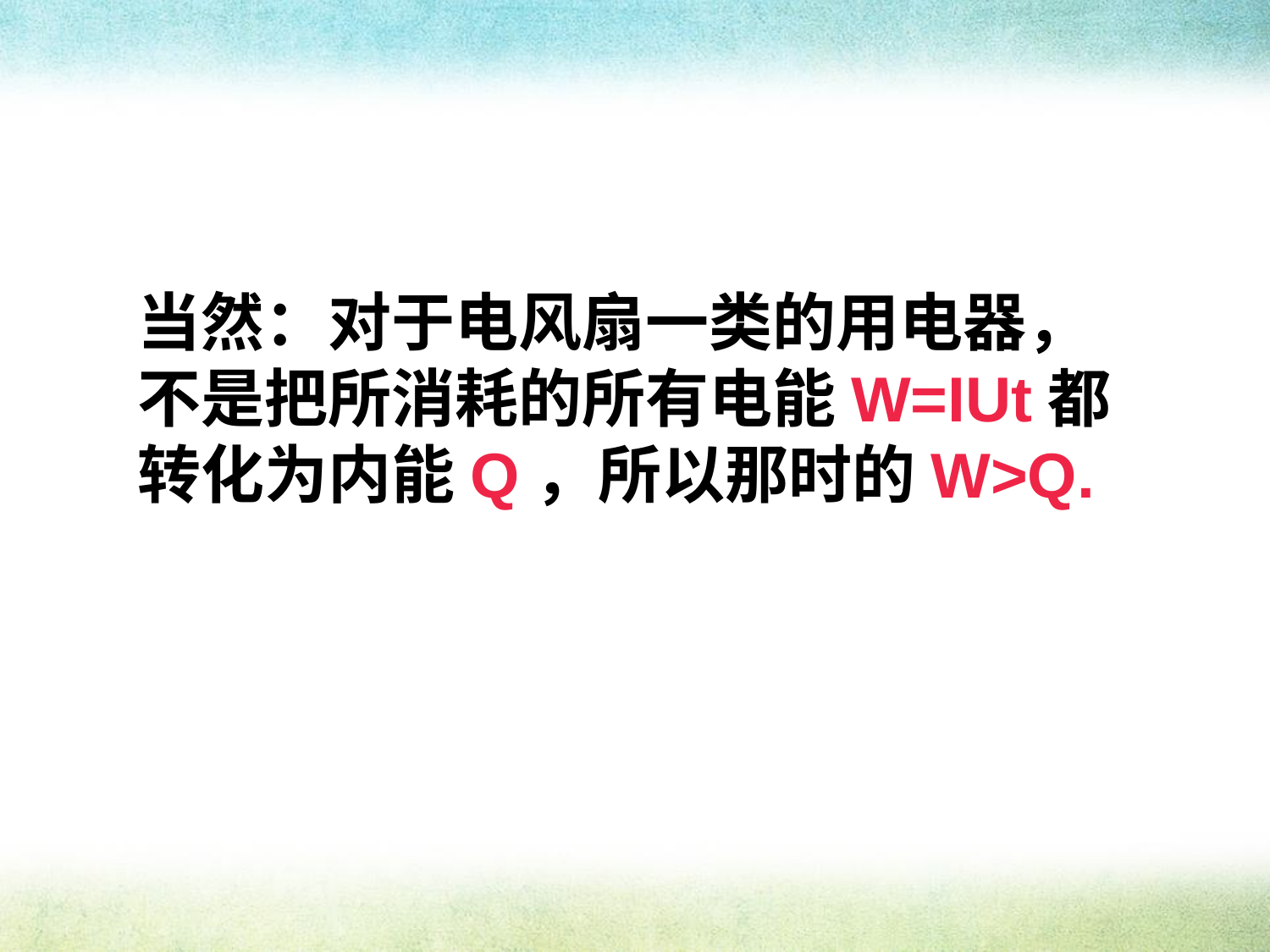

当然：对于电风扇一类的用电器，不是把所消耗的所有电能W=IUt都转化为内能Q，所以那时的W>Q.